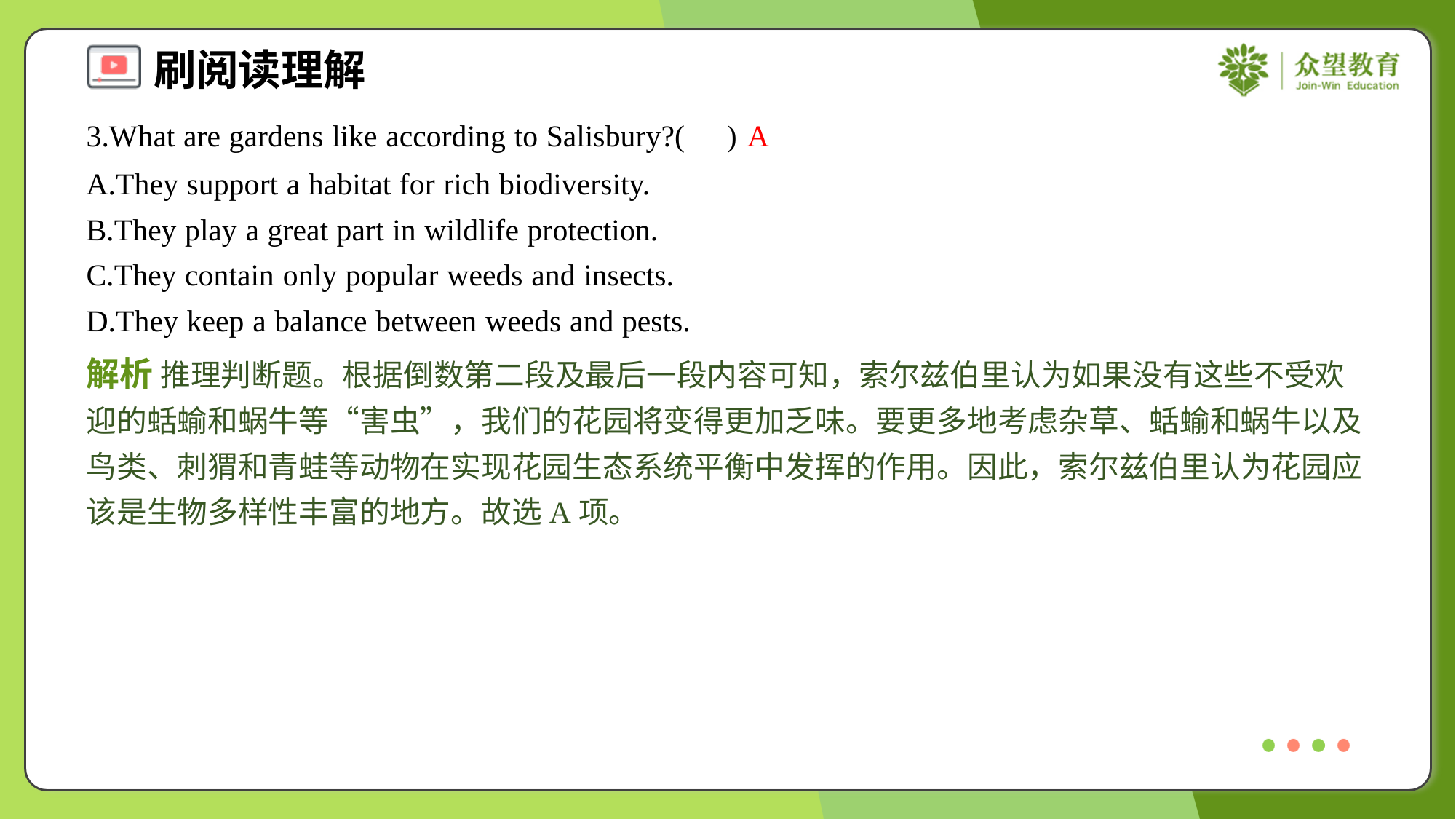

3.What are gardens like according to Salisbury?(     )
A
A.They support a habitat for rich biodiversity.
B.They play a great part in wildlife protection.
C.They contain only popular weeds and insects.
D.They keep a balance between weeds and pests.
解析 推理判断题。根据倒数第二段及最后一段内容可知，索尔兹伯里认为如果没有这些不受欢迎的蛞蝓和蜗牛等“害虫”，我们的花园将变得更加乏味。要更多地考虑杂草、蛞蝓和蜗牛以及鸟类、刺猬和青蛙等动物在实现花园生态系统平衡中发挥的作用。因此，索尔兹伯里认为花园应该是生物多样性丰富的地方。故选A项。